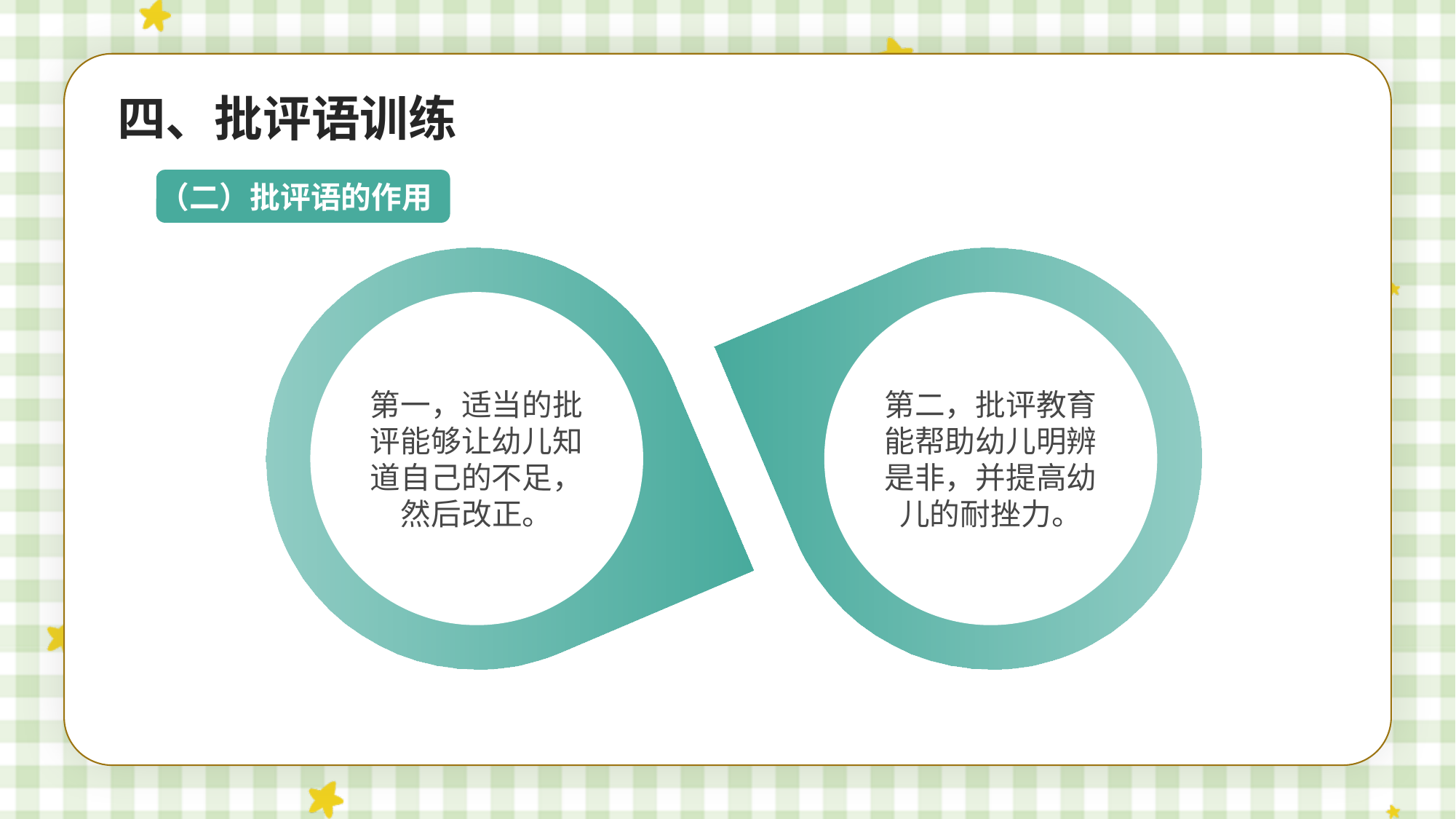

四、批评语训练
（二）批评语的作用

第一，适当的批评能够让幼儿知道自己的不足，然后改正。
第二，批评教育能帮助幼儿明辨是非，并提高幼儿的耐挫力。